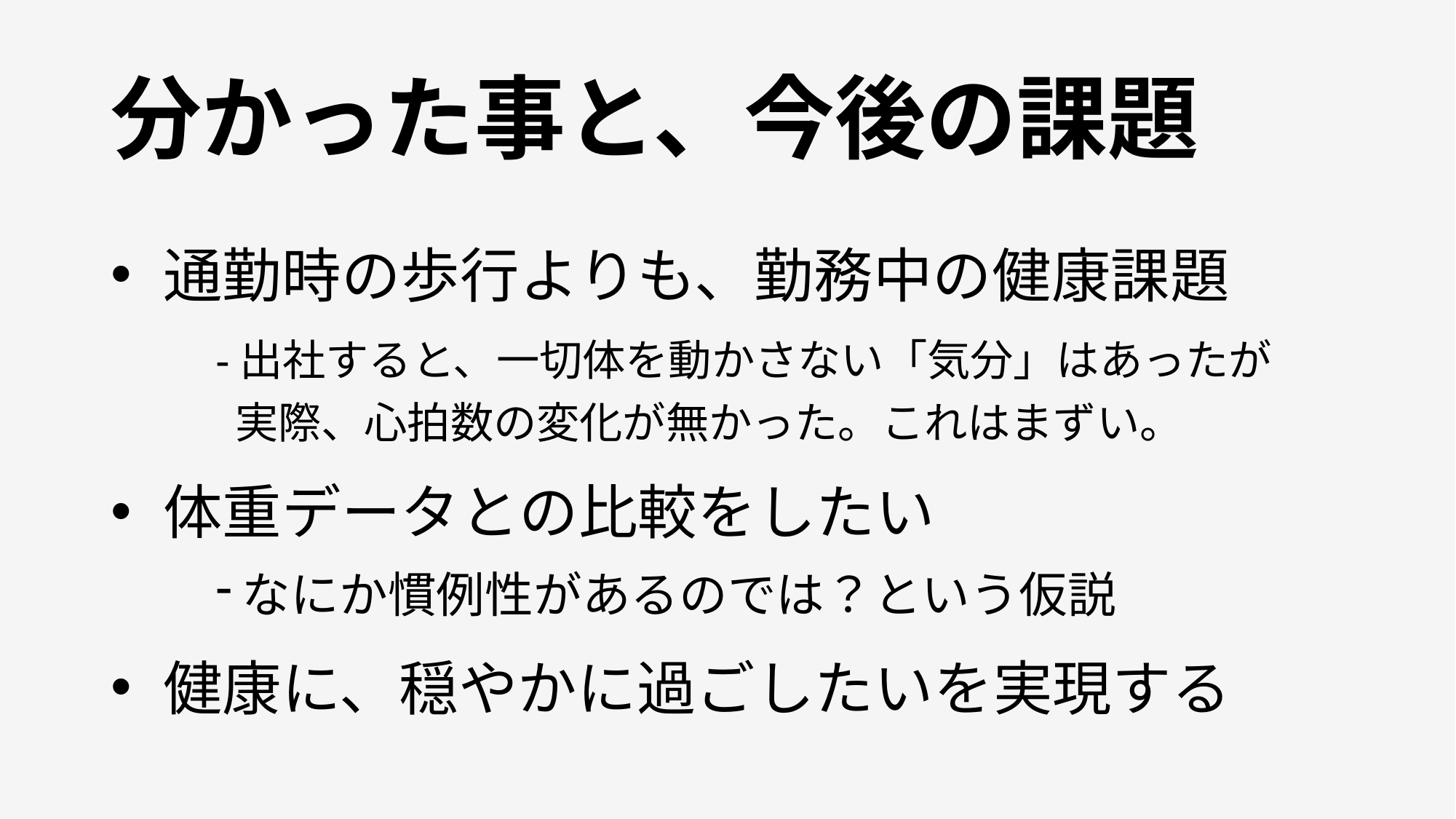

# 分かった事と、今後の課題
 通勤時の歩行よりも、勤務中の健康課題
-出社すると、一切体を動かさない「気分」はあったが
  実際、心拍数の変化が無かった。これはまずい。
 体重データとの比較をしたい
なにか慣例性があるのでは？という仮説
 健康に、穏やかに過ごしたいを実現する